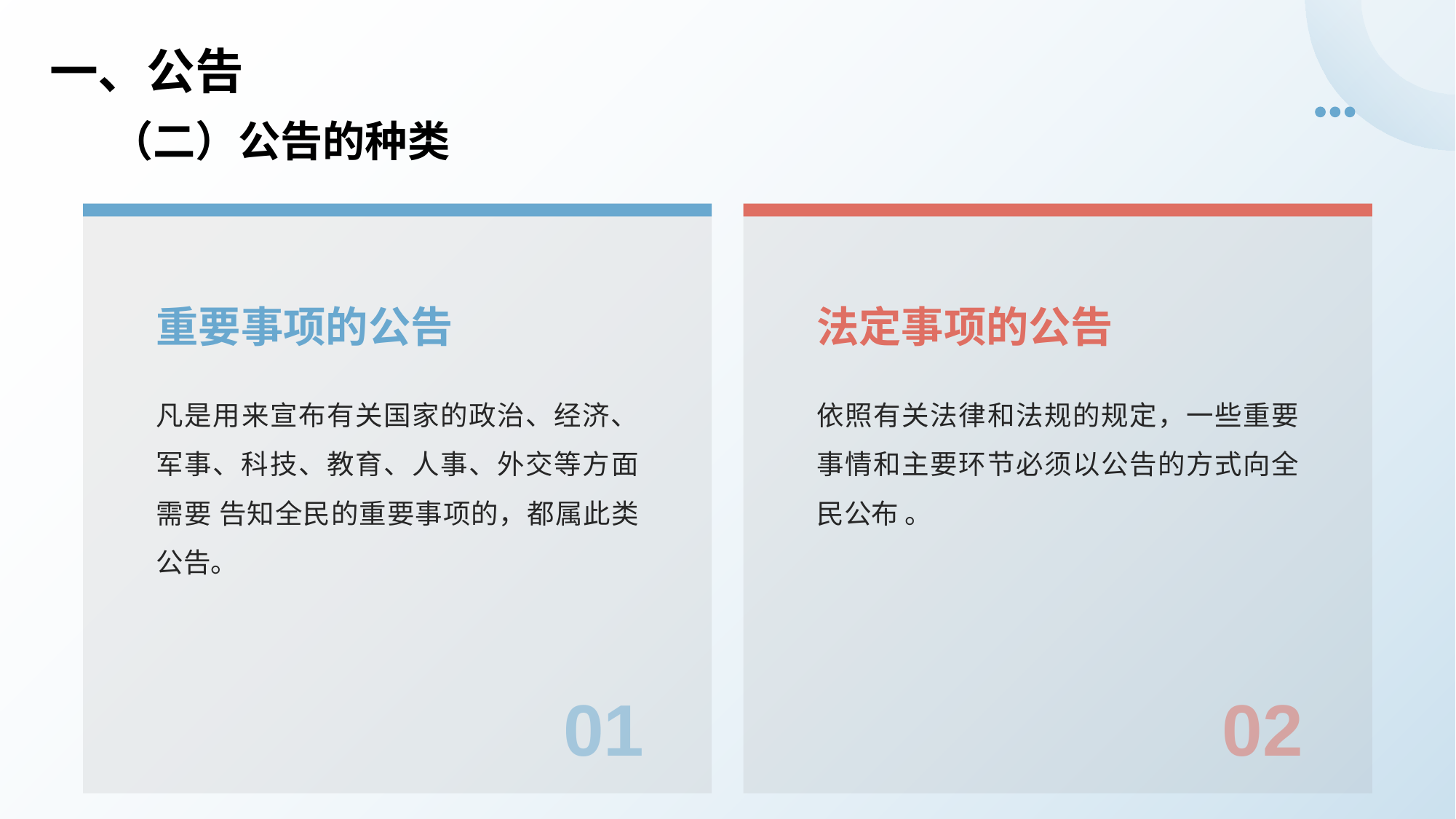

# 一、公告
（二）公告的种类

重要事项的公告
法定事项的公告
凡是用来宣布有关国家的政治、经济、军事、科技、教育、人事、外交等方面需要 告知全民的重要事项的，都属此类公告。
依照有关法律和法规的规定，一些重要事情和主要环节必须以公告的方式向全民公布 。
01
02